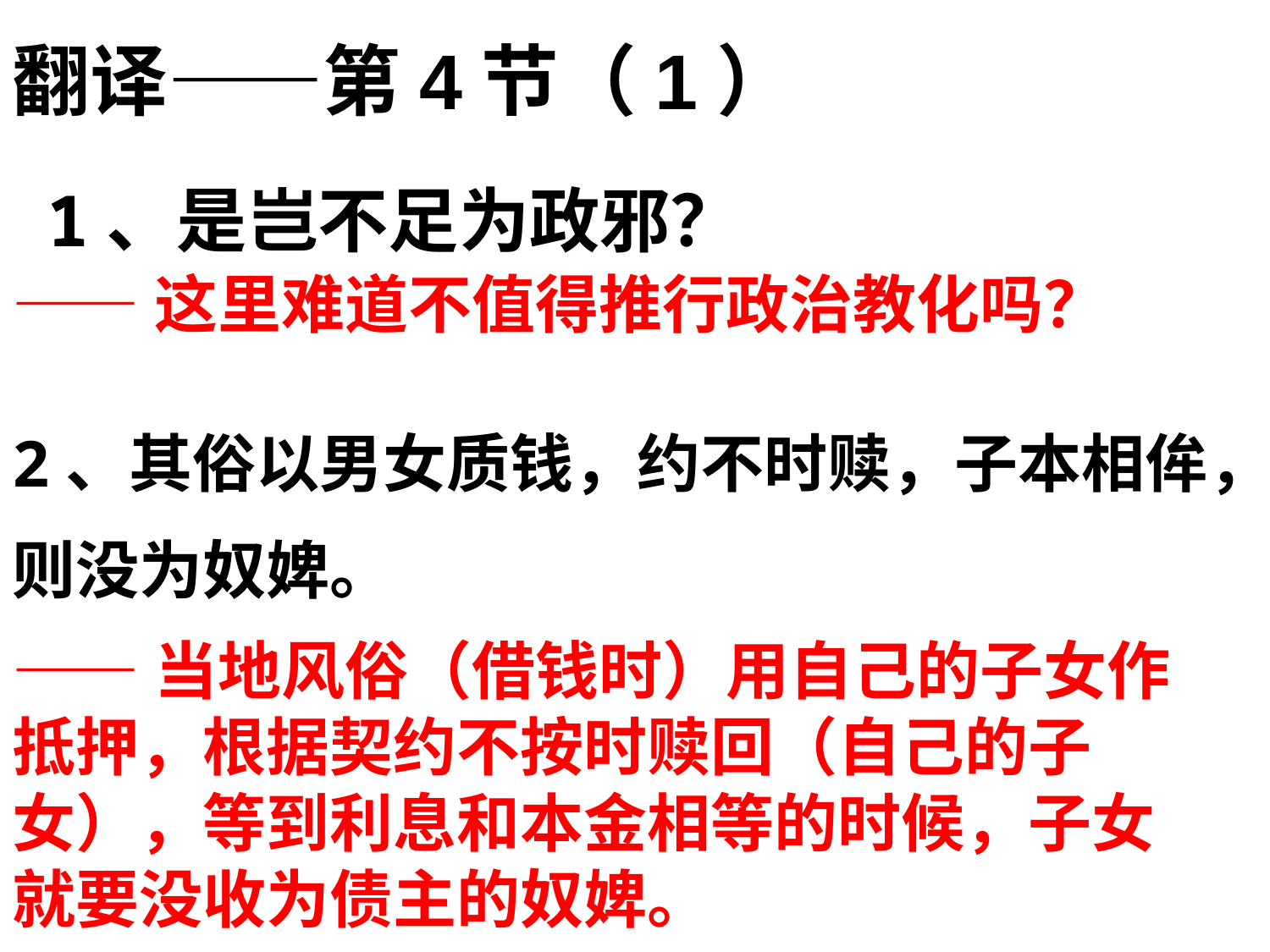

翻译——第4节（1）
1、是岂不足为政邪？
——这里难道不值得推行政治教化吗？
2、其俗以男女质钱，约不时赎，子本相侔，则没为奴婢。
——当地风俗（借钱时）用自己的子女作抵押，根据契约不按时赎回（自己的子女），等到利息和本金相等的时候，子女就要没收为债主的奴婢。